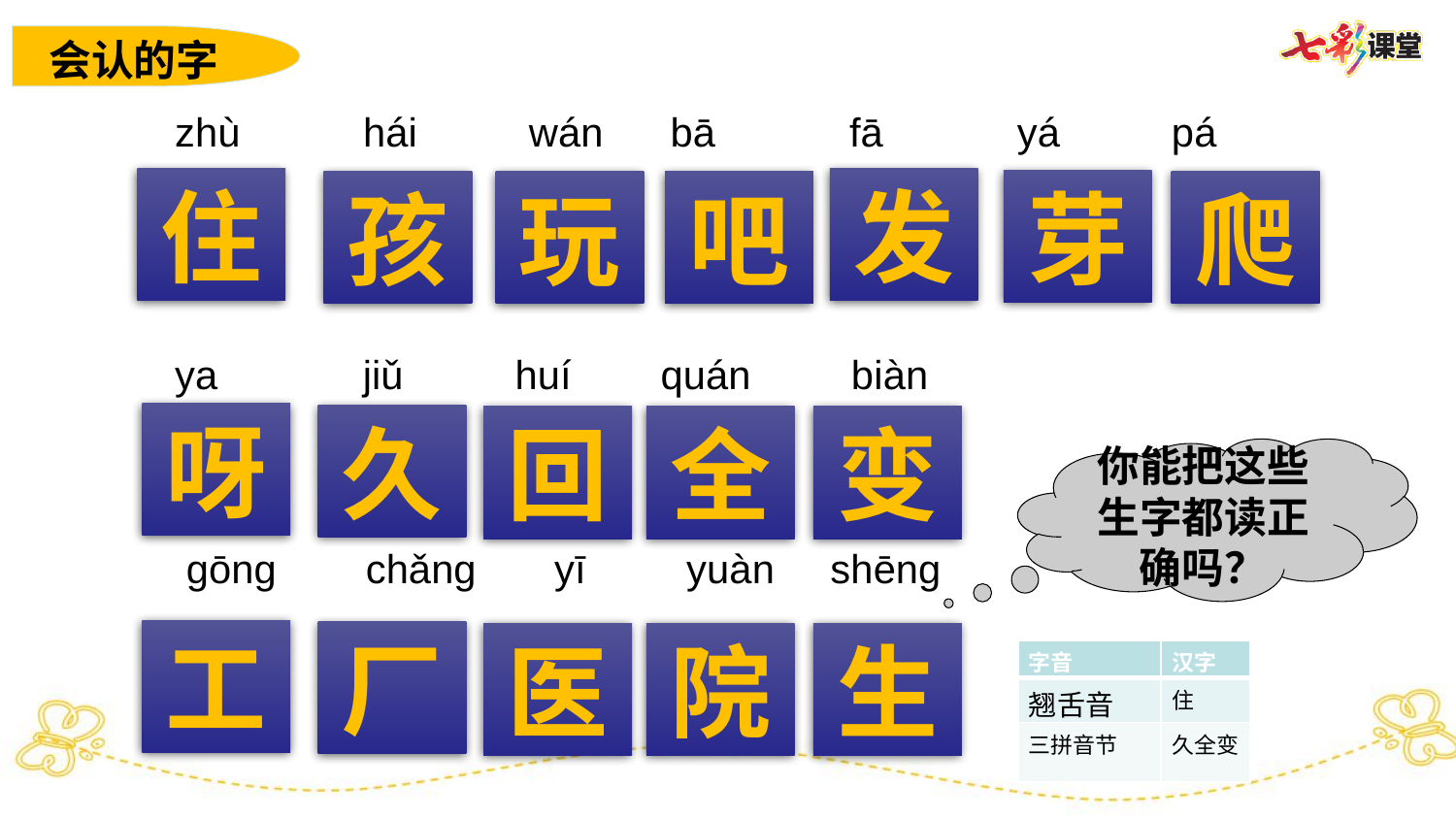

会认的字
zhù           hái          wán      bā            fā            yá          pá

ya             jiǔ          huí        quán         biàn

 gōng        chǎng       yī         yuàn     shēng
住
发
芽
孩
玩
吧
爬
呀
久
回
全
变
你能把这些生字都读正确吗？
工
厂
医
院
生
| 字音 | 汉字 |
| --- | --- |
| 翘舌音 | 住 |
| 三拼音节 | 久全变 |